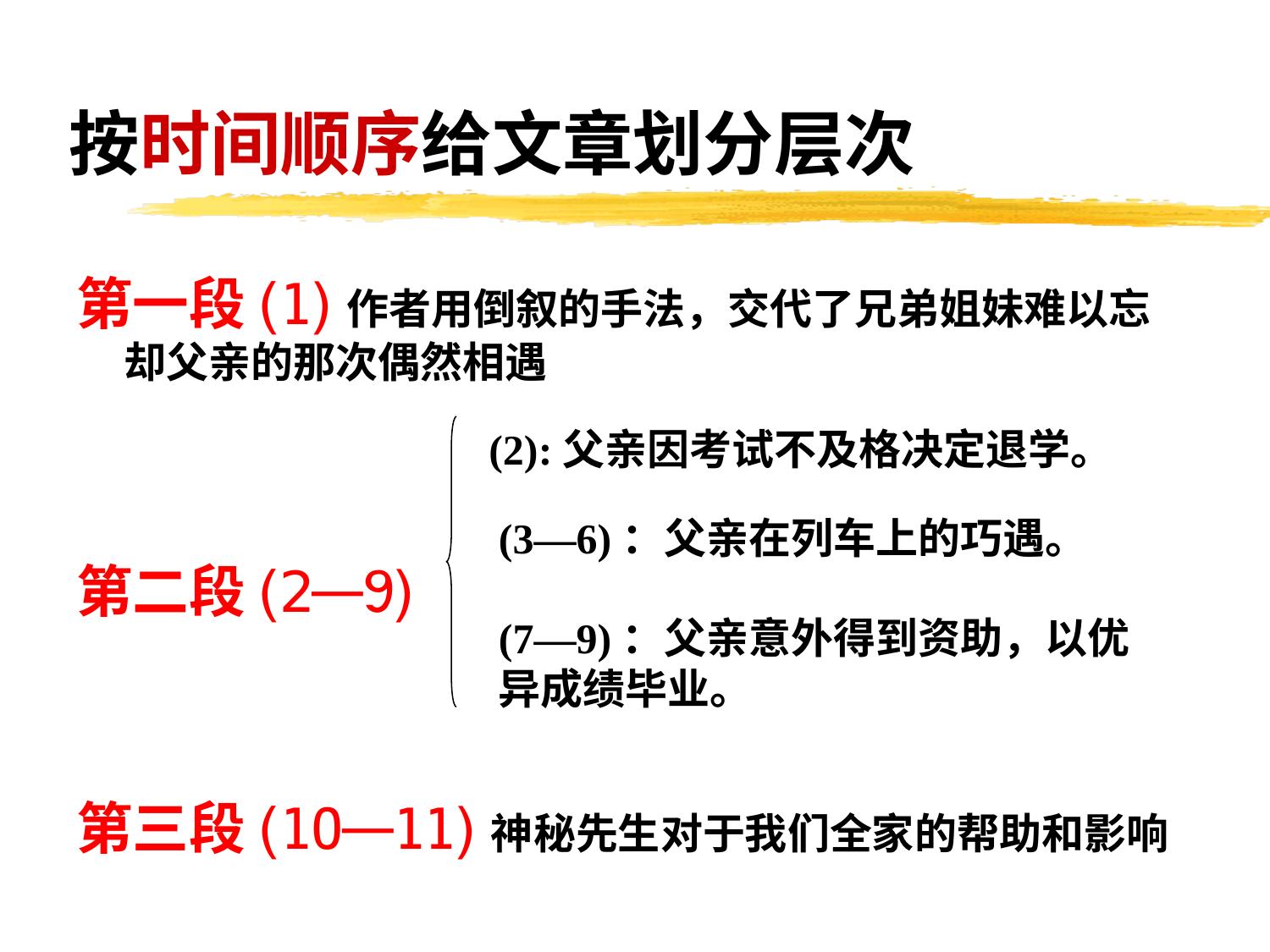

# 按时间顺序给文章划分层次
第一段(1)作者用倒叙的手法，交代了兄弟姐妹难以忘却父亲的那次偶然相遇

第二段(2—9)

第三段(10—11)神秘先生对于我们全家的帮助和影响

(2):父亲因考试不及格决定退学。
(3—6)：父亲在列车上的巧遇。
(7—9)：父亲意外得到资助，以优异成绩毕业。